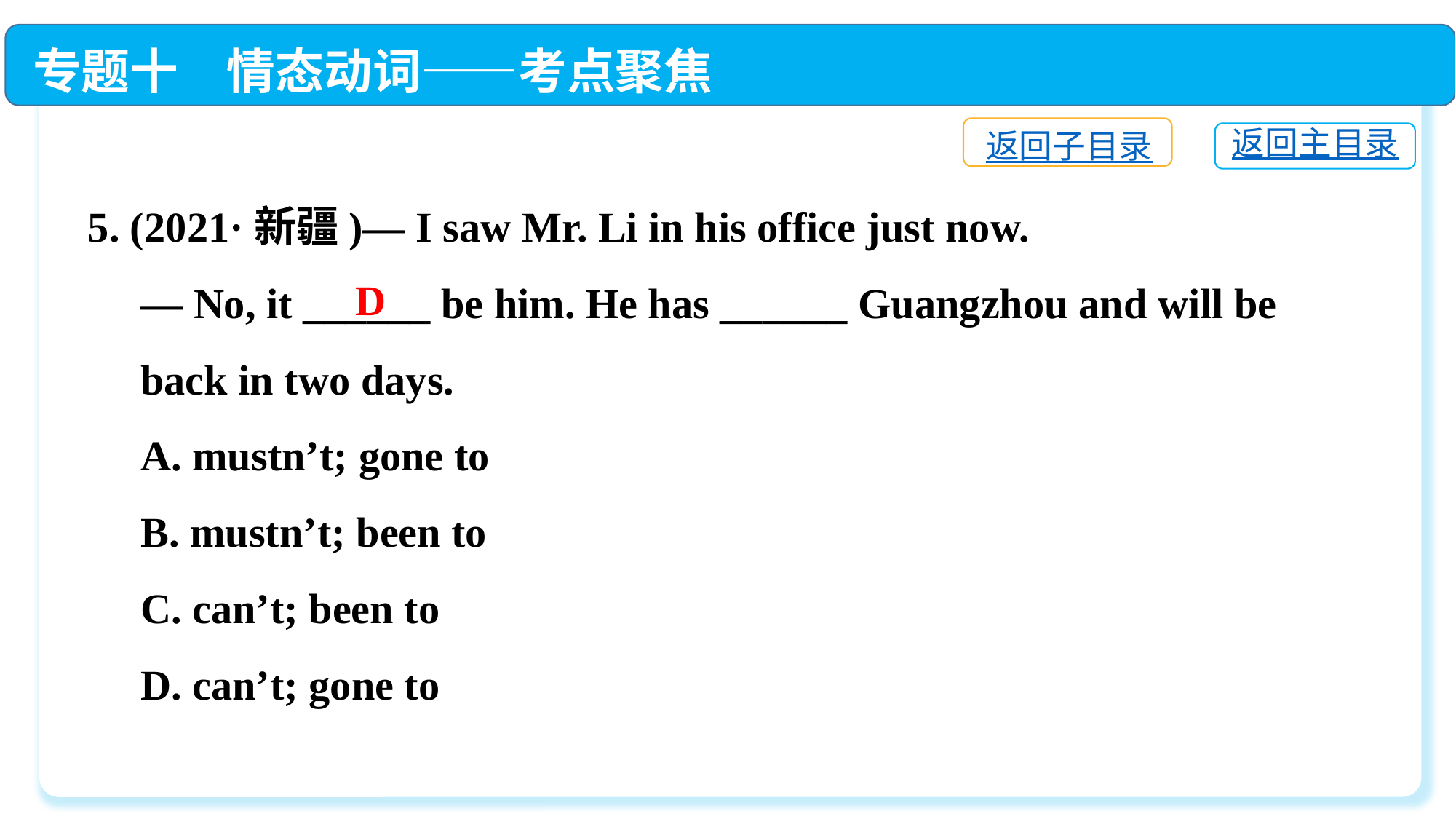

专题十　情态动词——考点聚焦

返回子目录
返回主目录
5. (2021·新疆)— I saw Mr. Li in his office just now.
     — No, it ______ be him. He has ______ Guangzhou and will be
     back in two days.
     A. mustn’t; gone to
     B. mustn’t; been to
     C. can’t; been to
     D. can’t; gone to

D